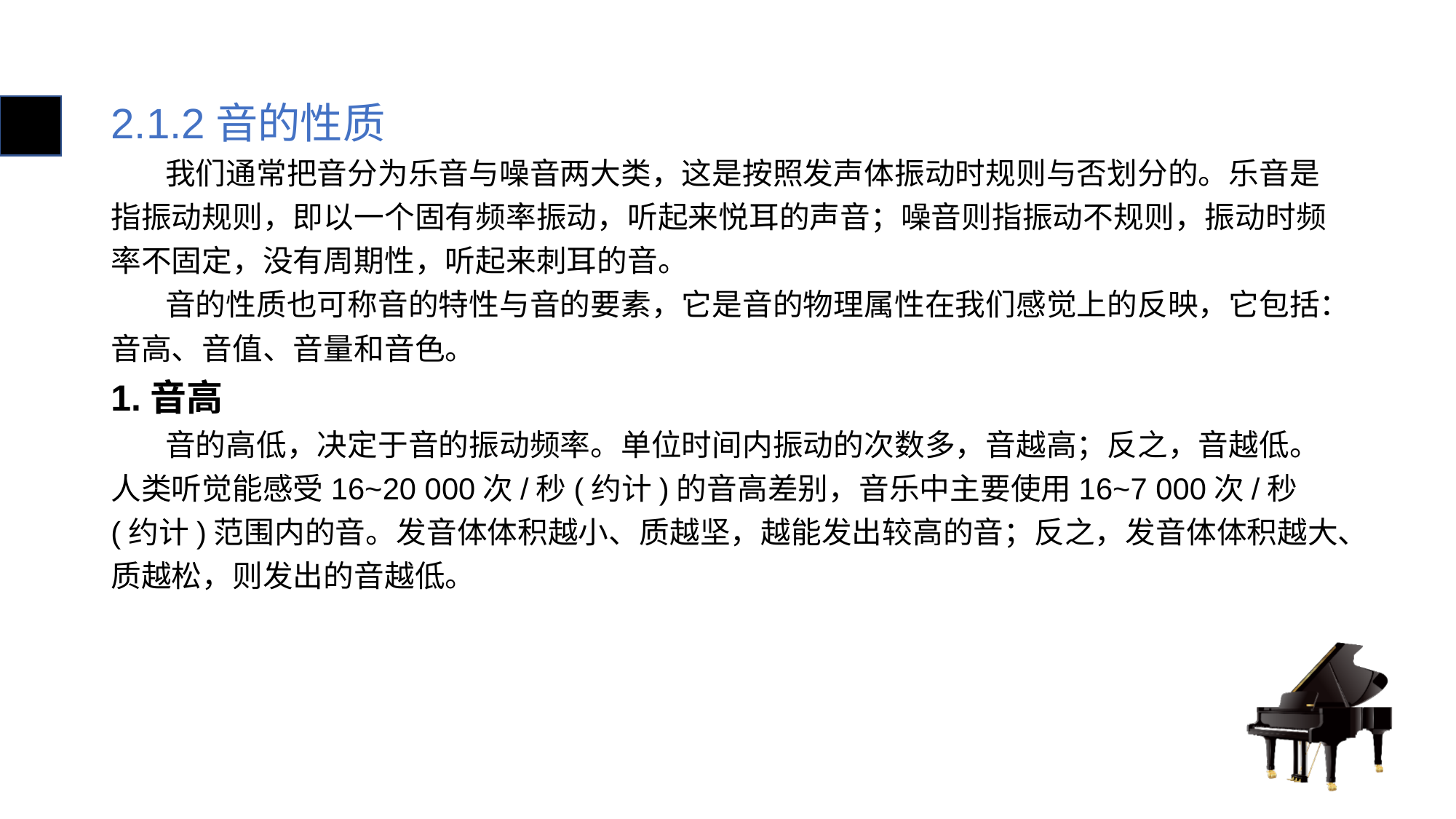

# 2.1.2音的性质
       我们通常把音分为乐音与噪音两大类，这是按照发声体振动时规则与否划分的。乐音是指振动规则，即以一个固有频率振动，听起来悦耳的声音；噪音则指振动不规则，振动时频率不固定，没有周期性，听起来刺耳的音。
       音的性质也可称音的特性与音的要素，它是音的物理属性在我们感觉上的反映，它包括：音高、音值、音量和音色。
1.音高
       音的高低，决定于音的振动频率。单位时间内振动的次数多，音越高；反之，音越低。人类听觉能感受16~20 000次/秒(约计)的音高差别，音乐中主要使用16~7 000次/秒(约计)范围内的音。发音体体积越小、质越坚，越能发出较高的音；反之，发音体体积越大、质越松，则发出的音越低。